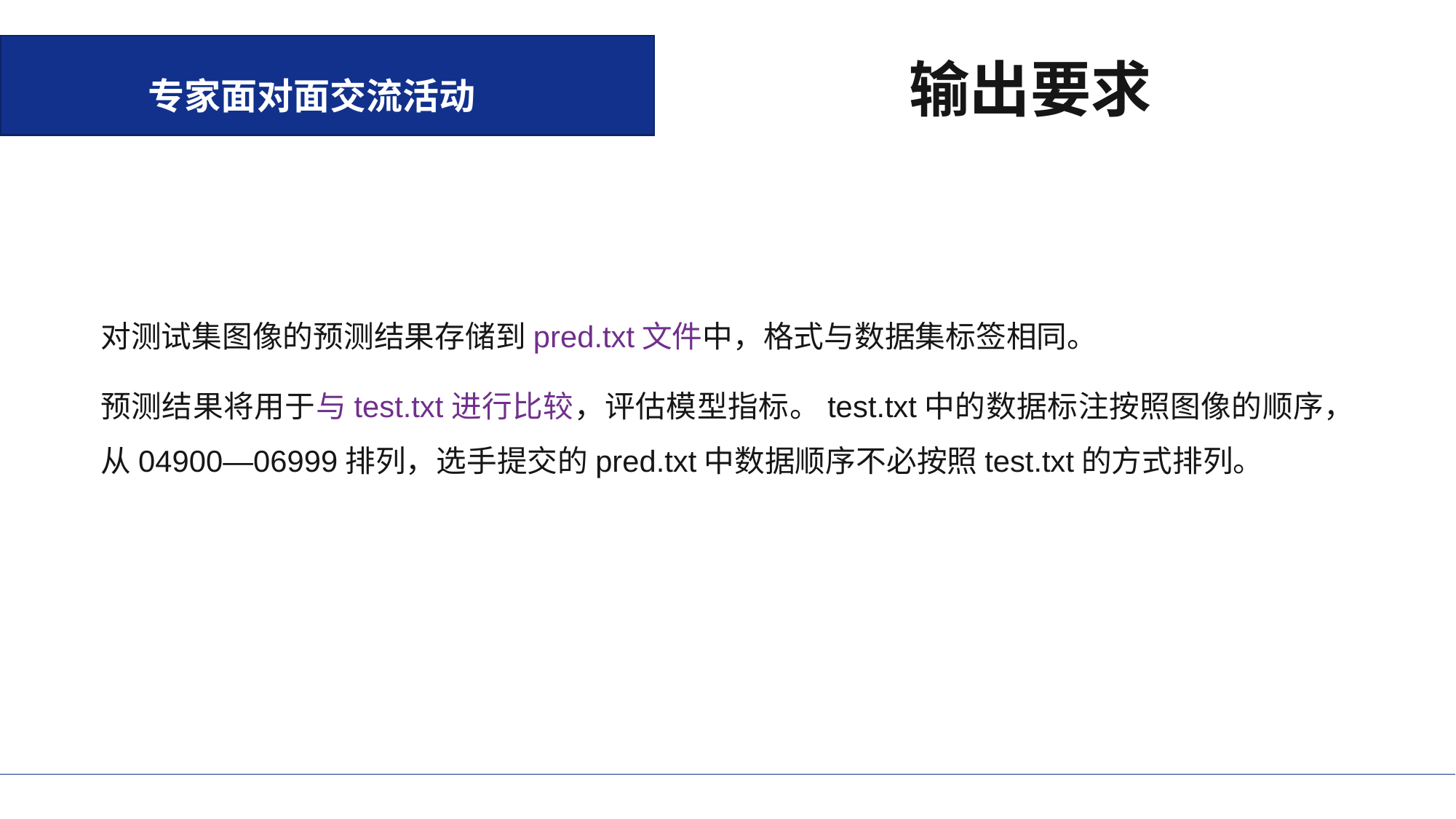

输出要求
专家面对面交流活动
对测试集图像的预测结果存储到pred.txt文件中，格式与数据集标签相同。
预测结果将用于与test.txt进行比较，评估模型指标。test.txt中的数据标注按照图像的顺序，从04900—06999排列，选手提交的pred.txt中数据顺序不必按照test.txt的方式排列。